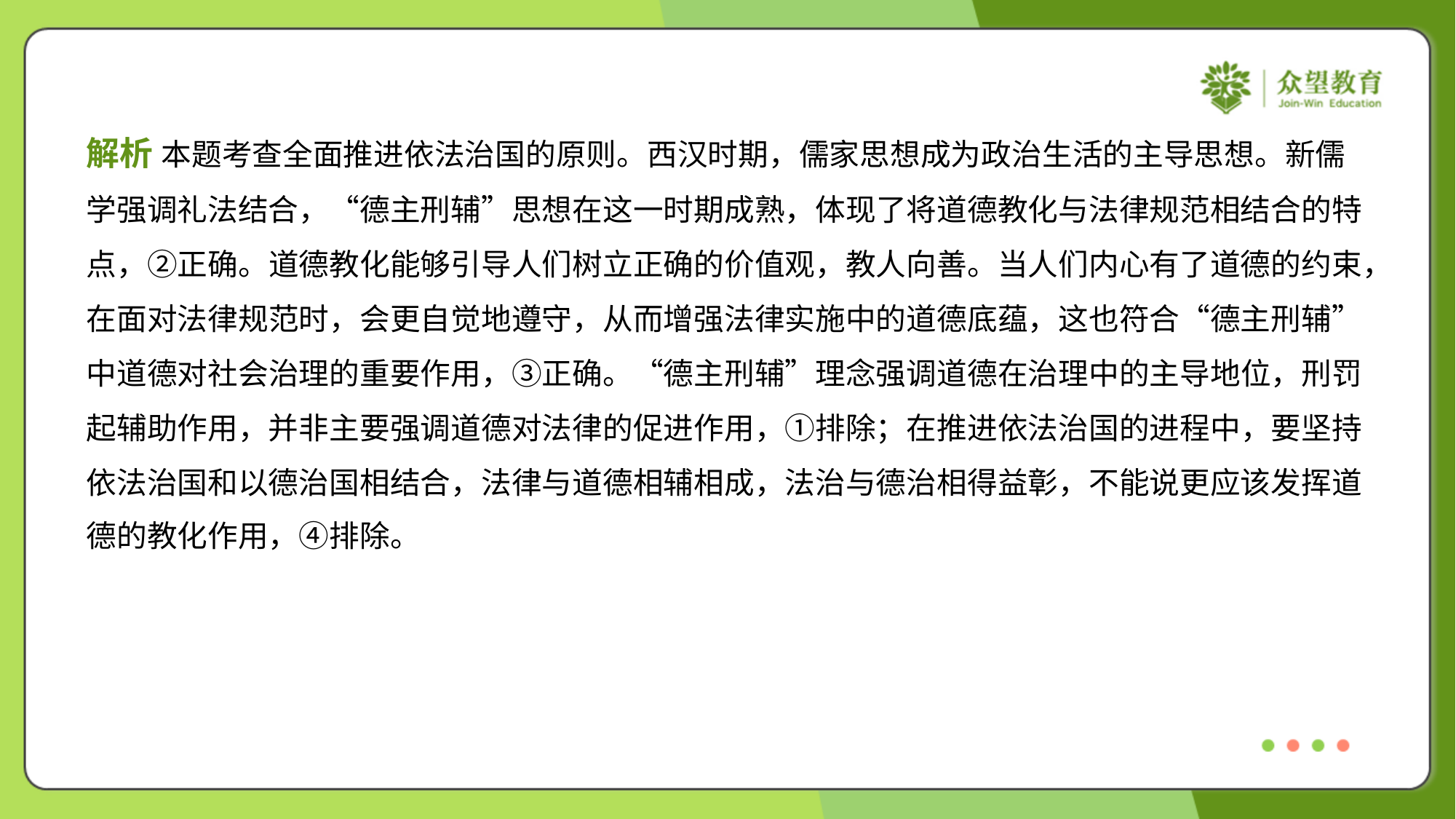

解析 本题考查全面推进依法治国的原则。西汉时期，儒家思想成为政治生活的主导思想。新儒
学强调礼法结合，“德主刑辅”思想在这一时期成熟，体现了将道德教化与法律规范相结合的特
点，②正确。道德教化能够引导人们树立正确的价值观，教人向善。当人们内心有了道德的约束，
在面对法律规范时，会更自觉地遵守，从而增强法律实施中的道德底蕴，这也符合“德主刑辅”
中道德对社会治理的重要作用，③正确。“德主刑辅”理念强调道德在治理中的主导地位，刑罚
起辅助作用，并非主要强调道德对法律的促进作用，①排除；在推进依法治国的进程中，要坚持
依法治国和以德治国相结合，法律与道德相辅相成，法治与德治相得益彰，不能说更应该发挥道
德的教化作用，④排除。